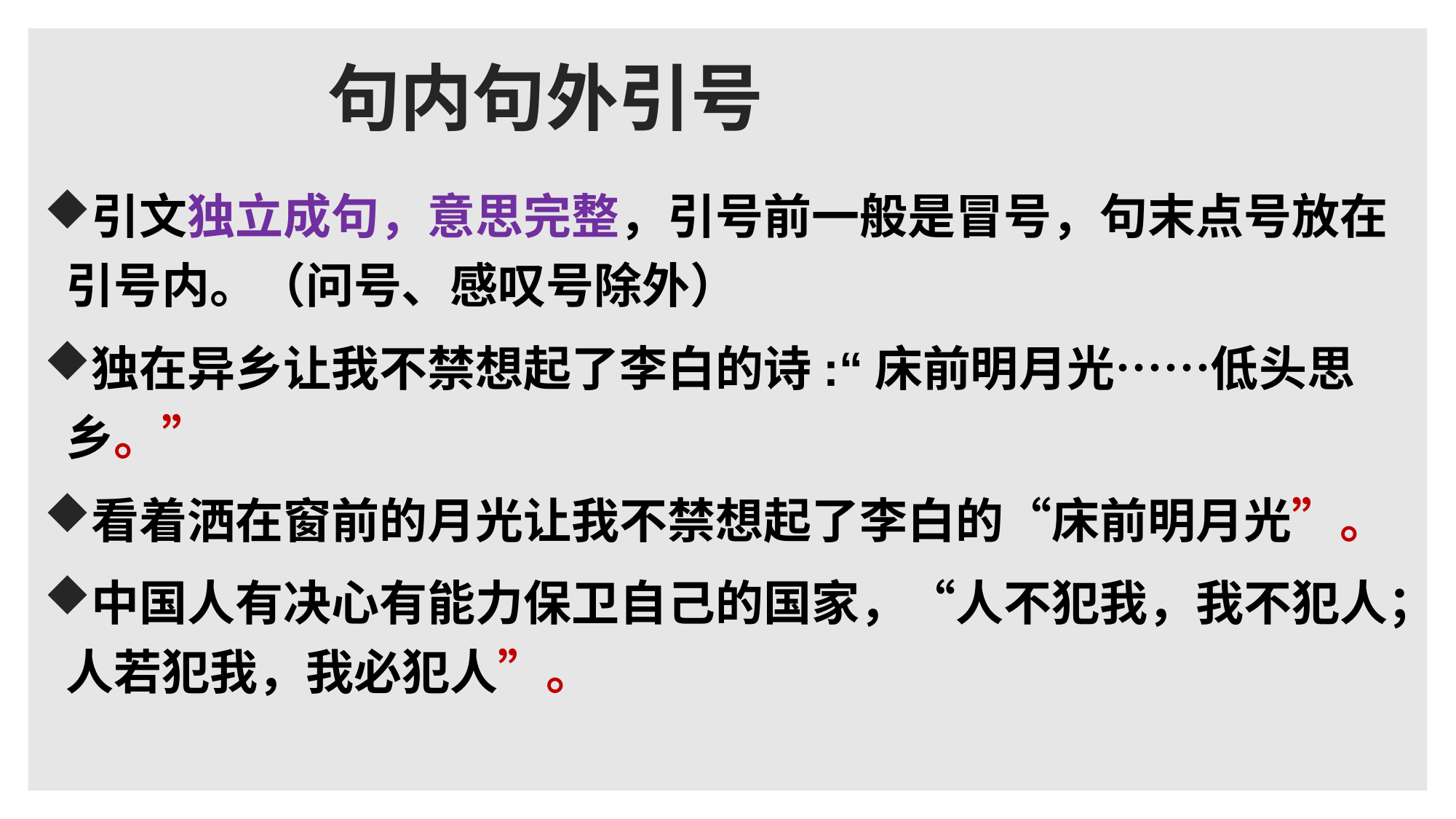

# 句内句外引号
引文独立成句，意思完整，引号前一般是冒号，句末点号放在引号内。（问号、感叹号除外）
独在异乡让我不禁想起了李白的诗:“床前明月光……低头思乡。”
看着洒在窗前的月光让我不禁想起了李白的“床前明月光”。
中国人有决心有能力保卫自己的国家，“人不犯我，我不犯人；人若犯我，我必犯人”。